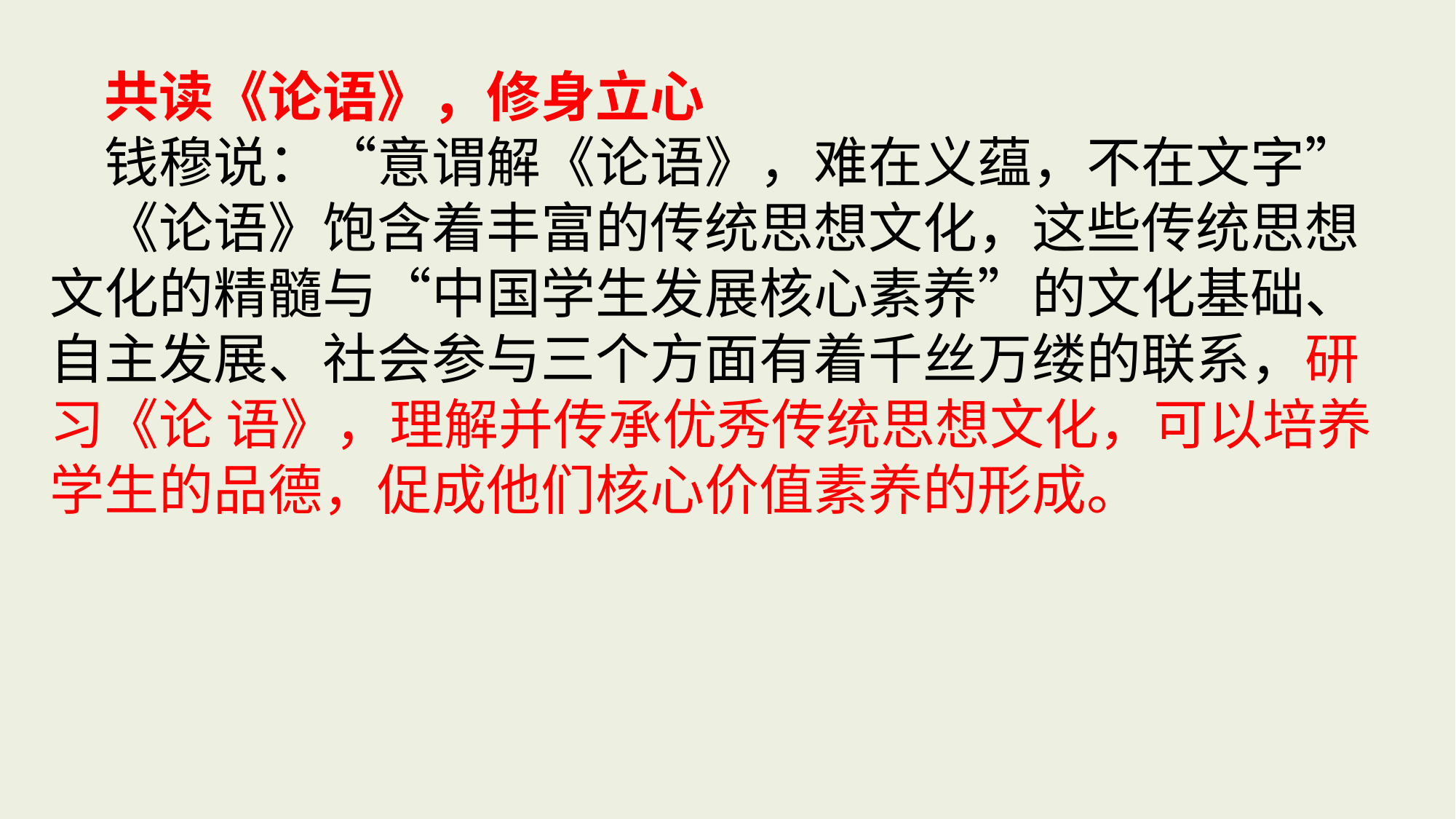

共读《论语》，修身立心
钱穆说：“意谓解《论语》，难在义蕴，不在文字”
《论语》饱含着丰富的传统思想文化，这些传统思想文化的精髓与“中国学生发展核心素养”的文化基础、自主发展、社会参与三个方面有着千丝万缕的联系，研习《论 语》，理解并传承优秀传统思想文化，可以培养学生的品德，促成他们核心价值素养的形成。